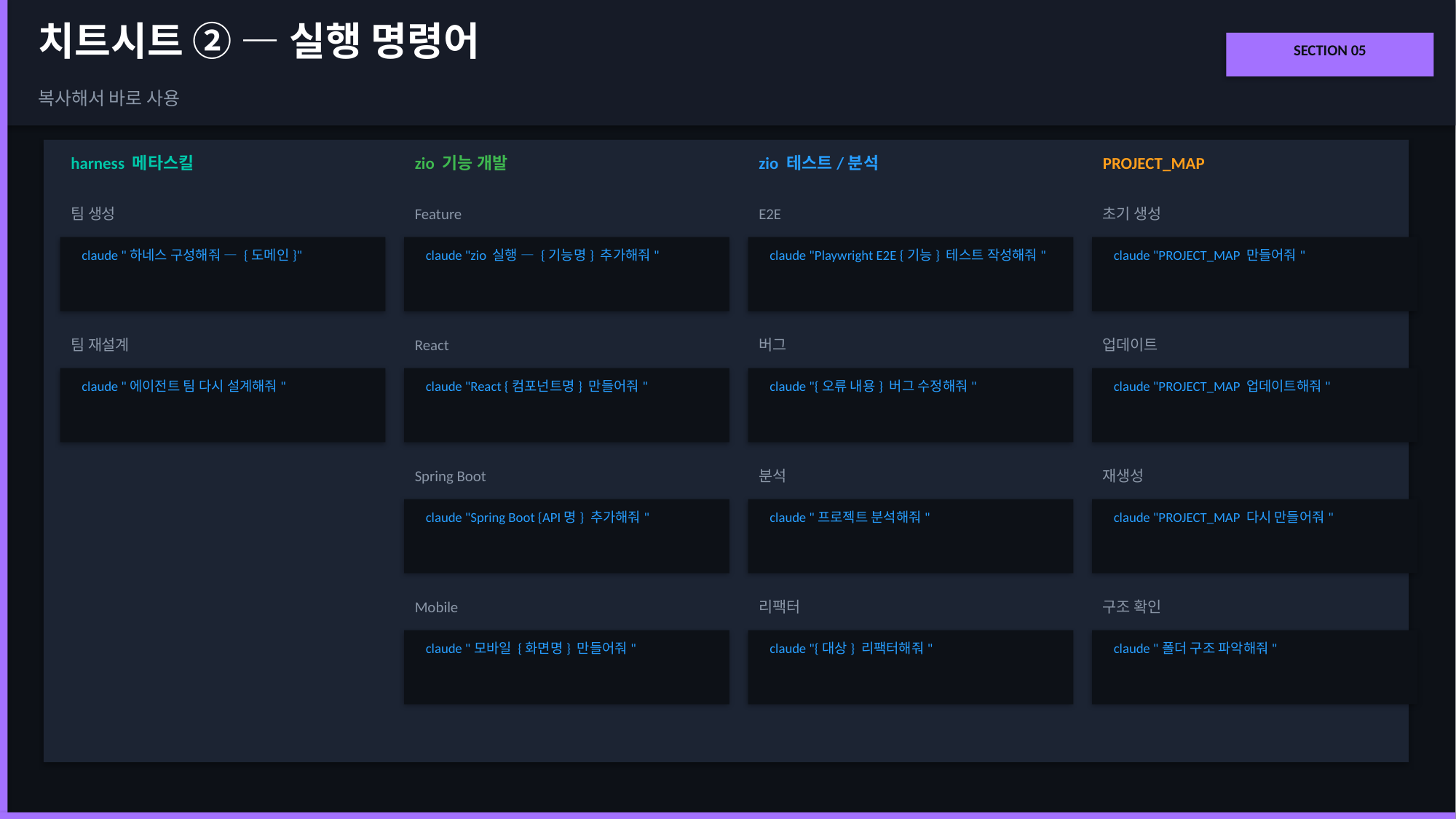

치트시트 ② — 실행 명령어

SECTION 05
복사해서 바로 사용

harness 메타스킬
zio 기능 개발
zio 테스트/분석
PROJECT_MAP
팀 생성
Feature
E2E
초기 생성

claude "하네스 구성해줘 — {도메인}"
claude "zio 실행 — {기능명} 추가해줘"
claude "Playwright E2E {기능} 테스트 작성해줘"
claude "PROJECT_MAP 만들어줘"
팀 재설계
React
버그
업데이트

claude "에이전트 팀 다시 설계해줘"
claude "React {컴포넌트명} 만들어줘"
claude "{오류 내용} 버그 수정해줘"
claude "PROJECT_MAP 업데이트해줘"
Spring Boot
분석
재생성

claude "Spring Boot {API명} 추가해줘"
claude "프로젝트 분석해줘"
claude "PROJECT_MAP 다시 만들어줘"
Mobile
리팩터
구조 확인

claude "모바일 {화면명} 만들어줘"
claude "{대상} 리팩터해줘"
claude "폴더 구조 파악해줘"